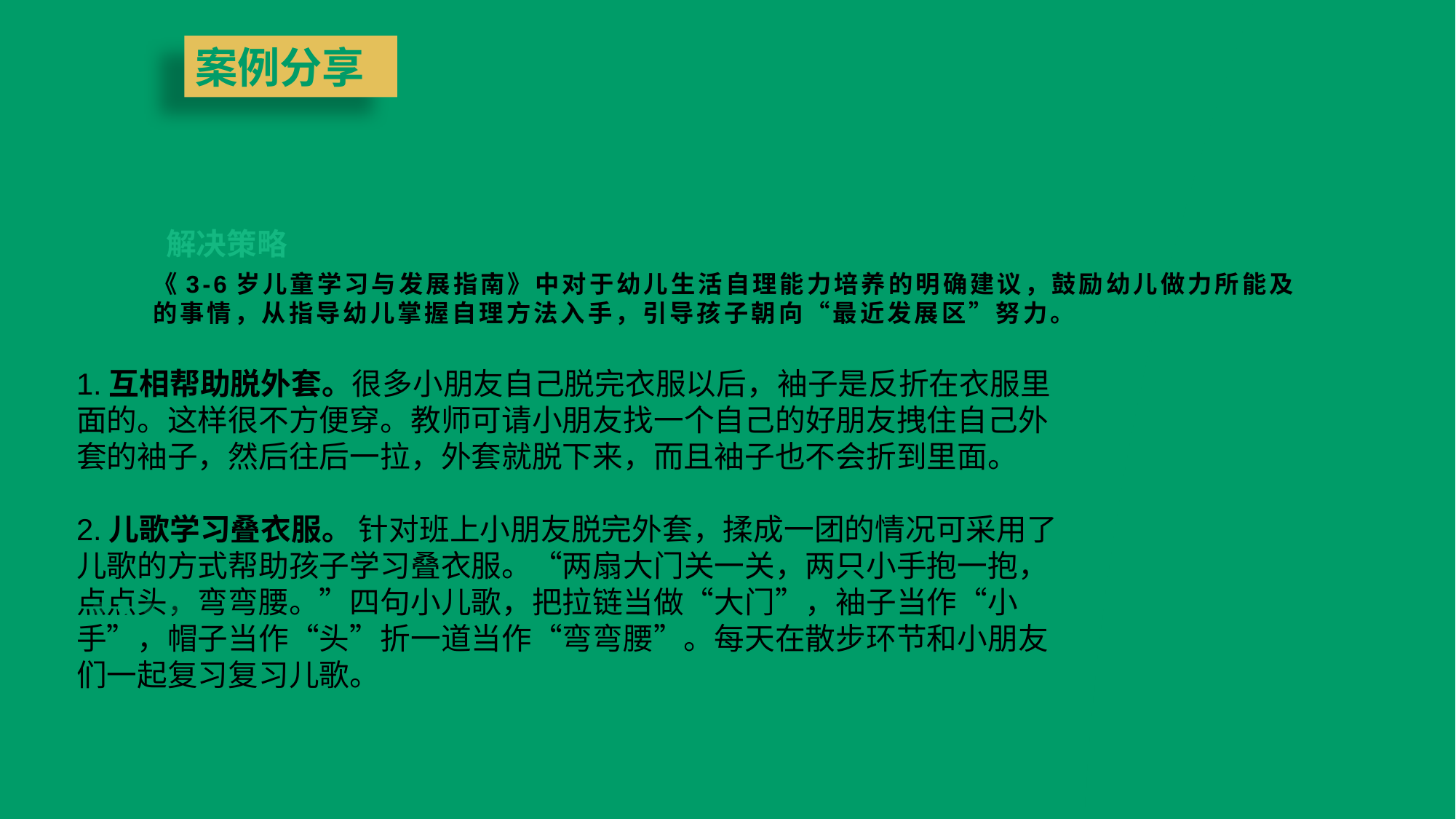

案例分享
解决策略

《3-6岁儿童学习与发展指南》中对于幼儿生活自理能力培养的明确建议，鼓励幼儿做力所能及的事情，从指导幼儿掌握自理方法入手，引导孩子朝向“最近发展区”努力。
1.互相帮助脱外套。很多小朋友自己脱完衣服以后，袖子是反折在衣服里面的。这样很不方便穿。教师可请小朋友找一个自己的好朋友拽住自己外套的袖子，然后往后一拉，外套就脱下来，而且袖子也不会折到里面。

2.儿歌学习叠衣服。 针对班上小朋友脱完外套，揉成一团的情况可采用了儿歌的方式帮助孩子学习叠衣服。“两扇大门关一关，两只小手抱一抱，点点头，弯弯腰。”四句小儿歌，把拉链当做“大门”，袖子当作“小手”，帽子当作“头”折一道当作“弯弯腰”。每天在散步环节和小朋友们一起复习复习儿歌。

INDUCTION TRAINING